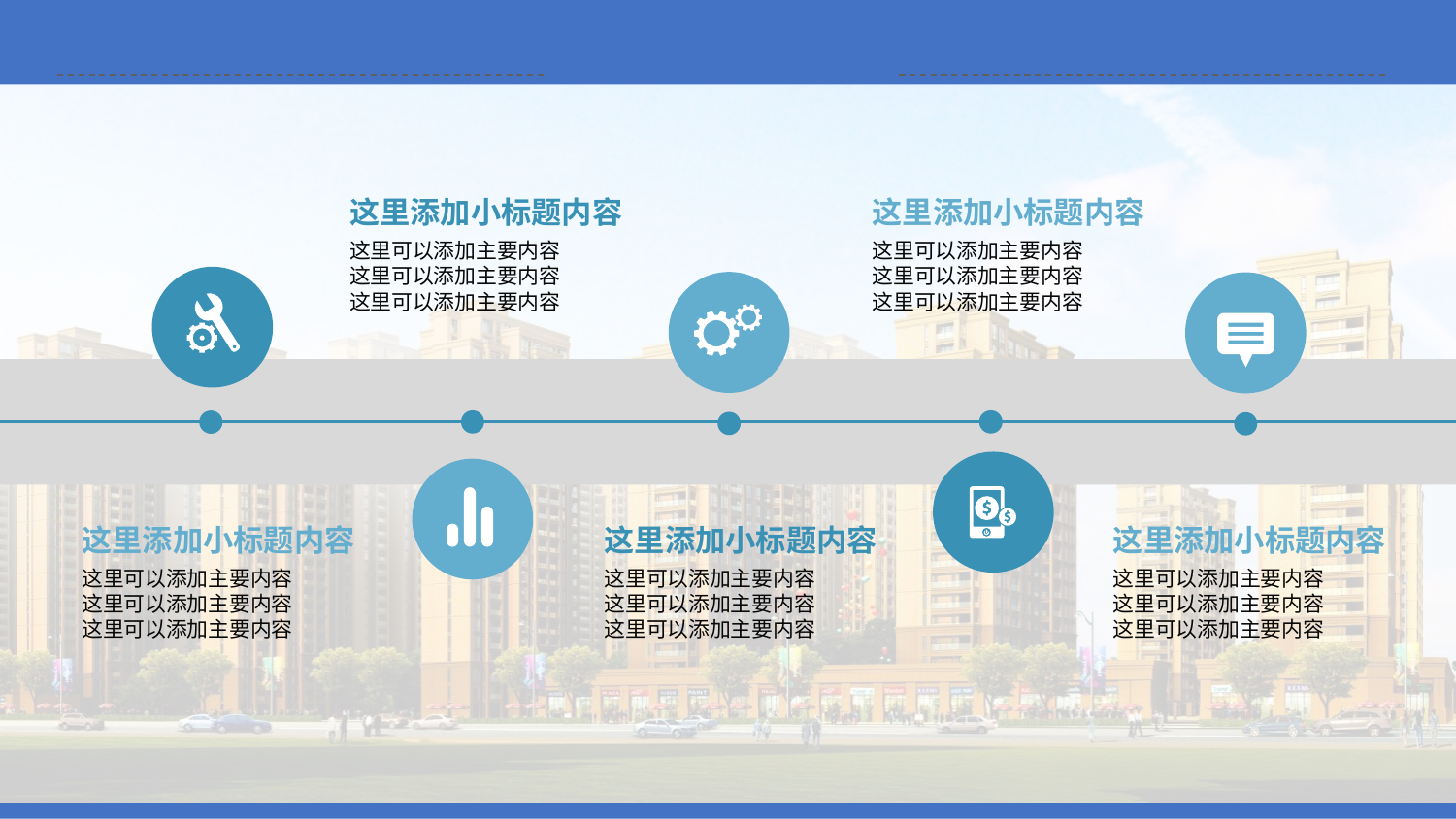

#
这里添加小标题内容
这里添加小标题内容
这里可以添加主要内容
这里可以添加主要内容
这里可以添加主要内容
这里可以添加主要内容
这里可以添加主要内容
这里可以添加主要内容

这里添加小标题内容
这里添加小标题内容
这里添加小标题内容
这里可以添加主要内容
这里可以添加主要内容
这里可以添加主要内容
这里可以添加主要内容
这里可以添加主要内容
这里可以添加主要内容
这里可以添加主要内容
这里可以添加主要内容
这里可以添加主要内容